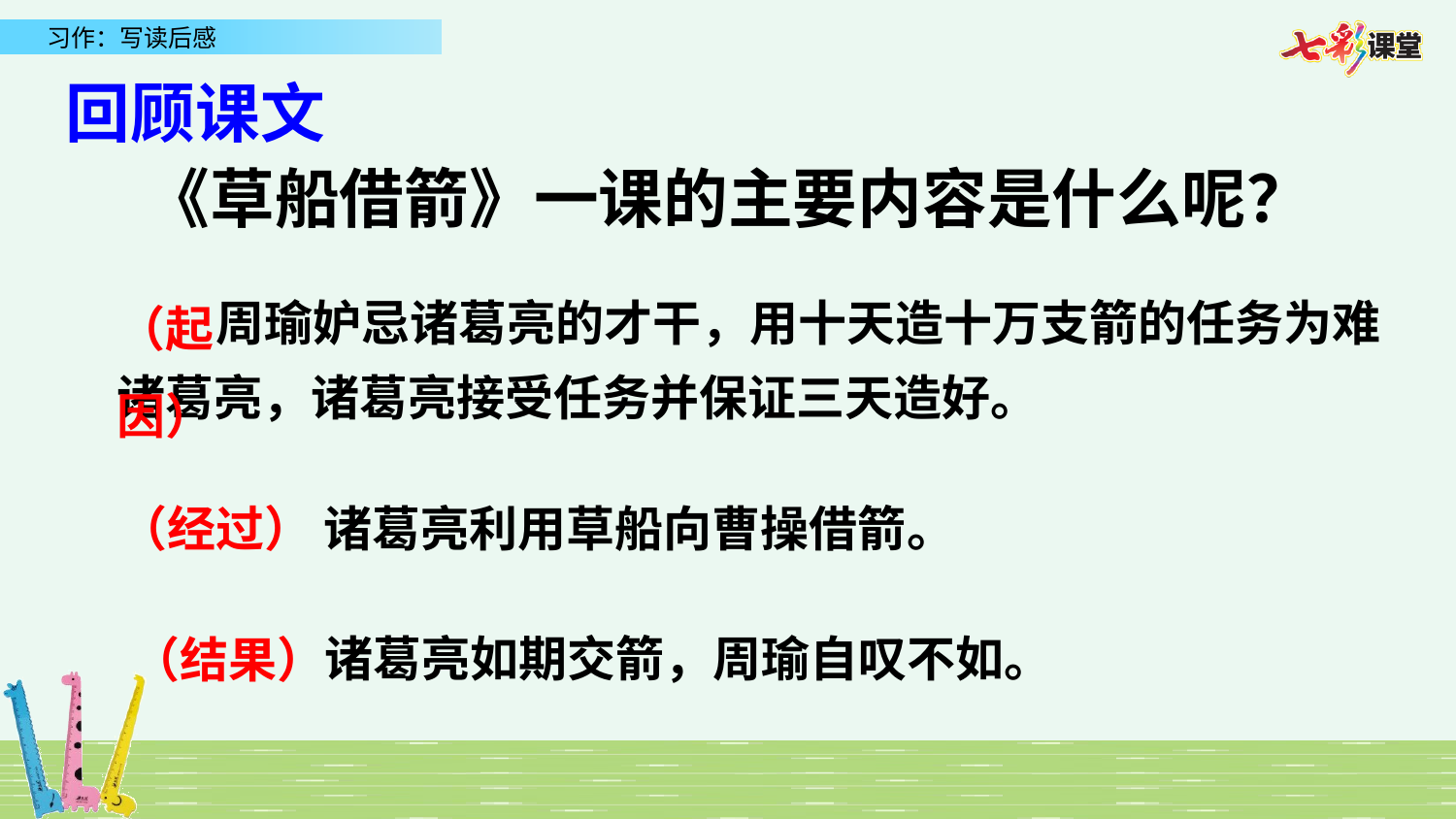

回顾课文
   《草船借箭》一课的主要内容是什么呢？

（起因）
        周瑜妒忌诸葛亮的才干，用十天造十万支箭的任务为难诸葛亮，诸葛亮接受任务并保证三天造好。
诸葛亮利用草船向曹操借箭。
（经过）
诸葛亮如期交箭，周瑜自叹不如。
（结果）